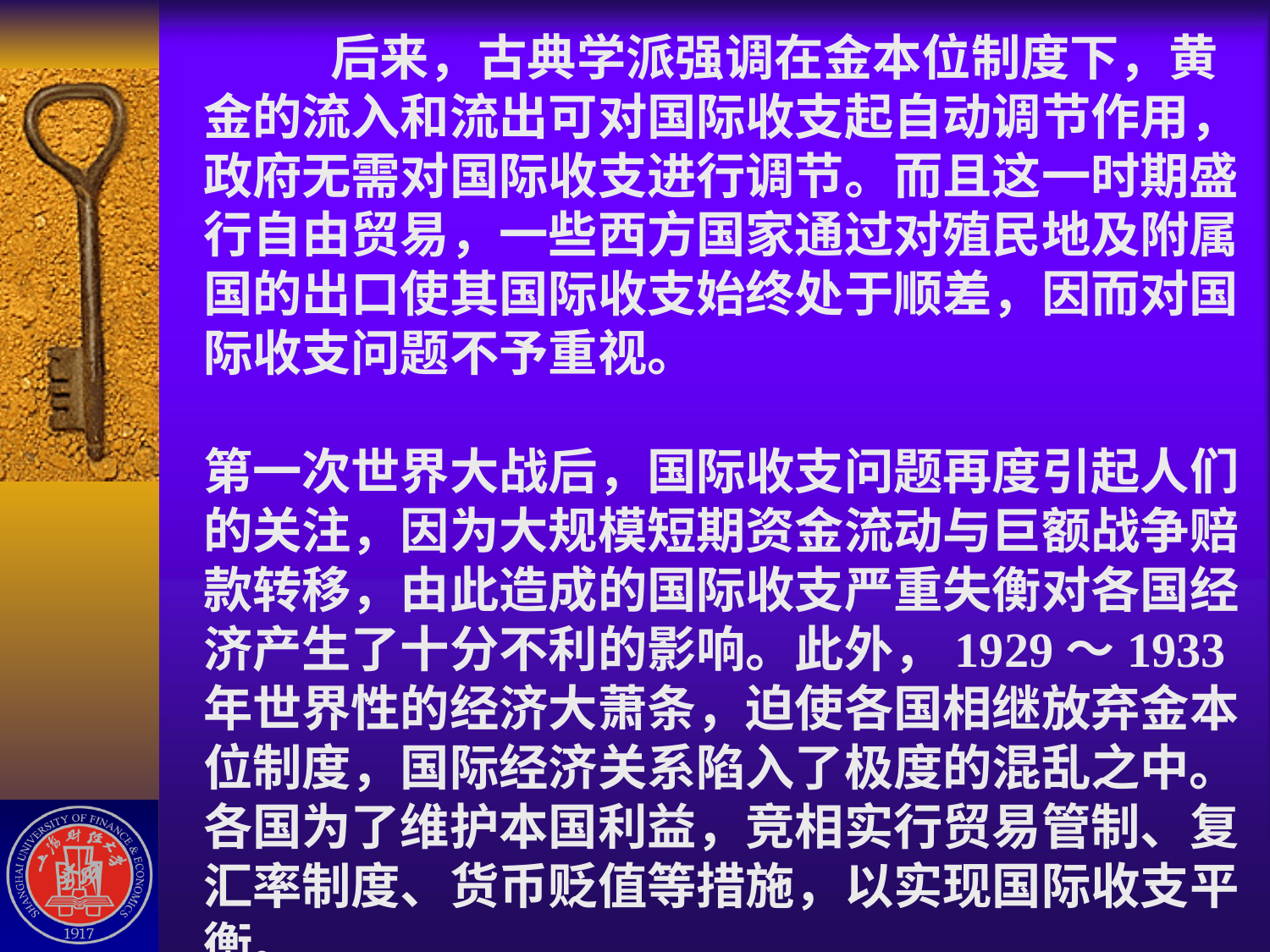

# 后来，古典学派强调在金本位制度下，黄金的流入和流出可对国际收支起自动调节作用，政府无需对国际收支进行调节。而且这一时期盛行自由贸易，一些西方国家通过对殖民地及附属国的出口使其国际收支始终处于顺差，因而对国际收支问题不予重视。 第一次世界大战后，国际收支问题再度引起人们的关注，因为大规模短期资金流动与巨额战争赔款转移，由此造成的国际收支严重失衡对各国经济产生了十分不利的影响。此外，1929～1933年世界性的经济大萧条，迫使各国相继放弃金本位制度，国际经济关系陷入了极度的混乱之中。各国为了维护本国利益，竞相实行贸易管制、复汇率制度、货币贬值等措施，以实现国际收支平衡。